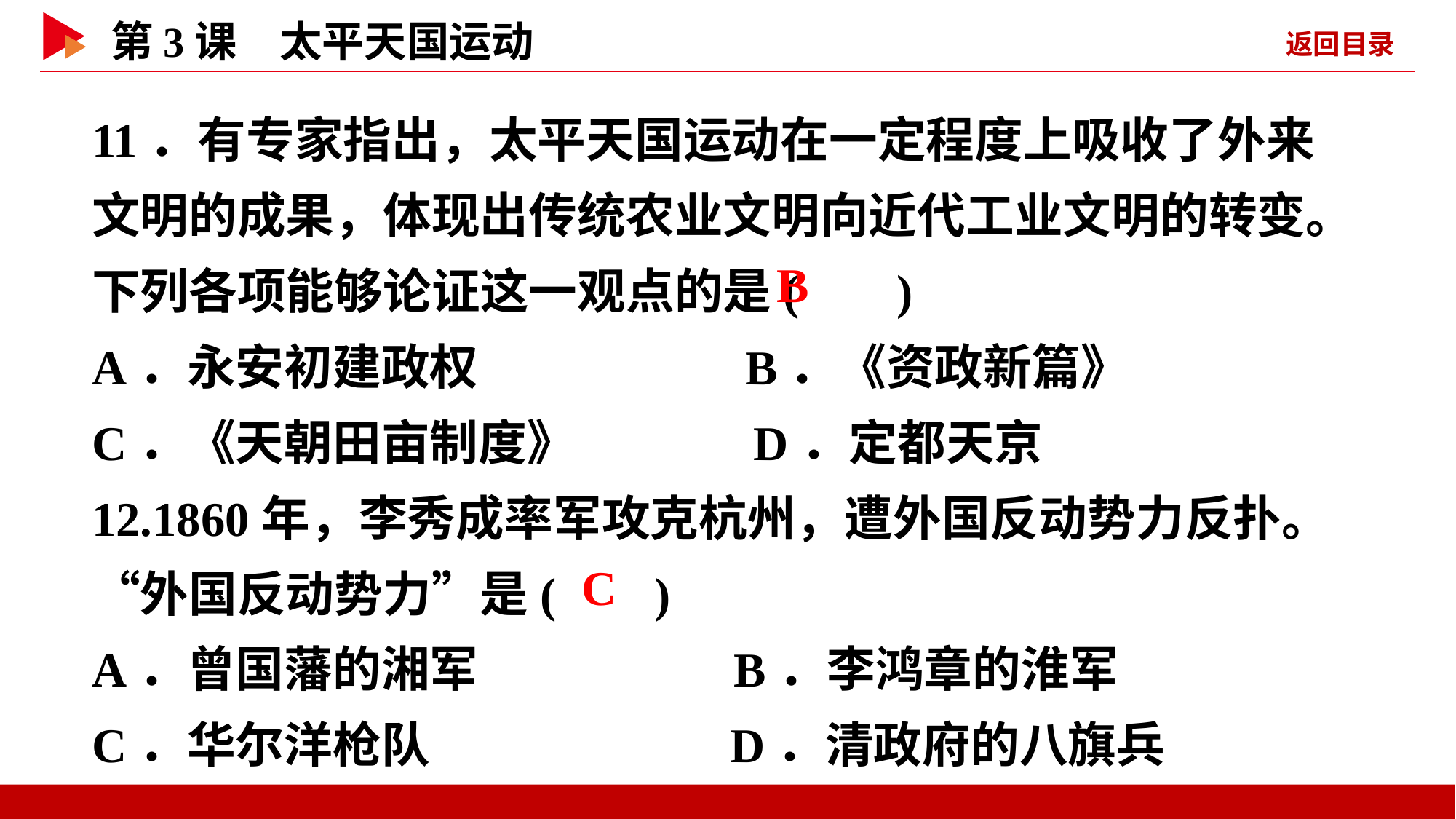

11．有专家指出，太平天国运动在一定程度上吸收了外来文明的成果，体现出传统农业文明向近代工业文明的转变。下列各项能够论证这一观点的是(        )
A．永安初建政权                       B．《资政新篇》
C．《天朝田亩制度》               D．定都天京
12.1860年，李秀成率军攻克杭州，遭外国反动势力反扑。“外国反动势力”是(        )
A．曾国藩的湘军                      B．李鸿章的淮军
C．华尔洋枪队                          D．清政府的八旗兵
   B
   C